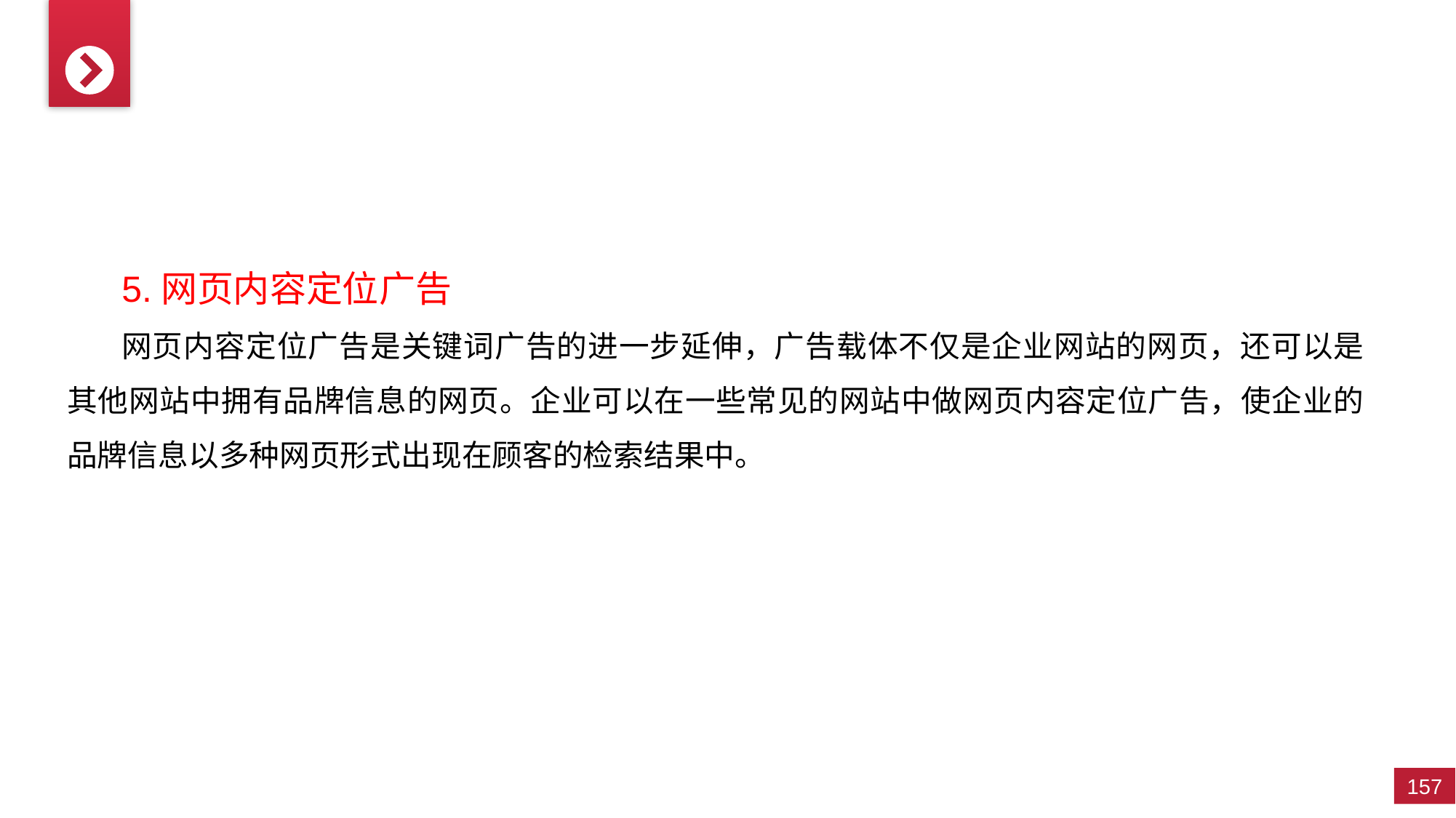

5.网页内容定位广告
网页内容定位广告是关键词广告的进一步延伸，广告载体不仅是企业网站的网页，还可以是其他网站中拥有品牌信息的网页。企业可以在一些常见的网站中做网页内容定位广告，使企业的品牌信息以多种网页形式出现在顾客的检索结果中。